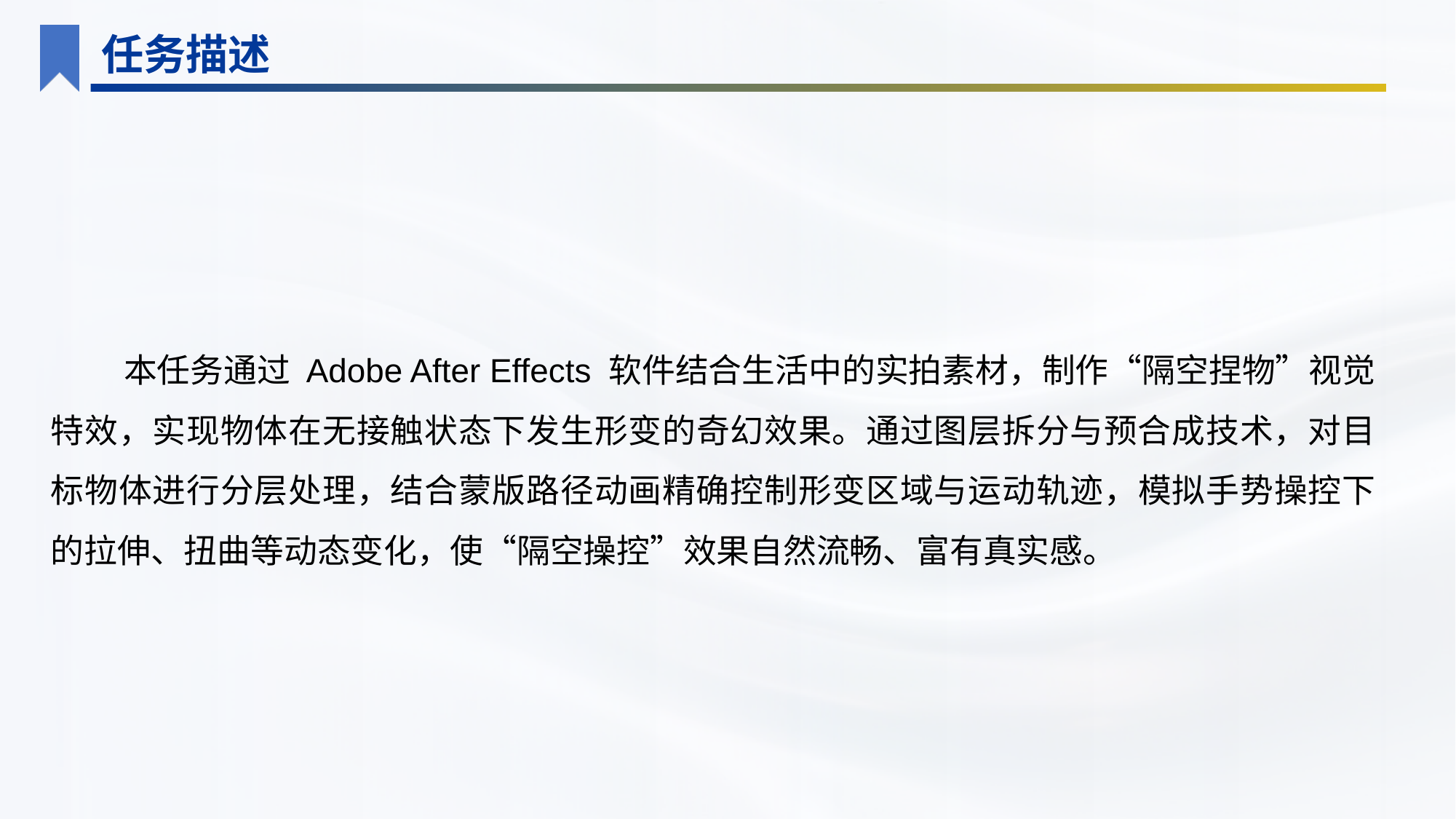

任务描述
本任务通过 Adobe After Effects 软件结合生活中的实拍素材，制作“隔空捏物”视觉特效，实现物体在无接触状态下发生形变的奇幻效果。通过图层拆分与预合成技术，对目标物体进行分层处理，结合蒙版路径动画精确控制形变区域与运动轨迹，模拟手势操控下的拉伸、扭曲等动态变化，使“隔空操控”效果自然流畅、富有真实感。